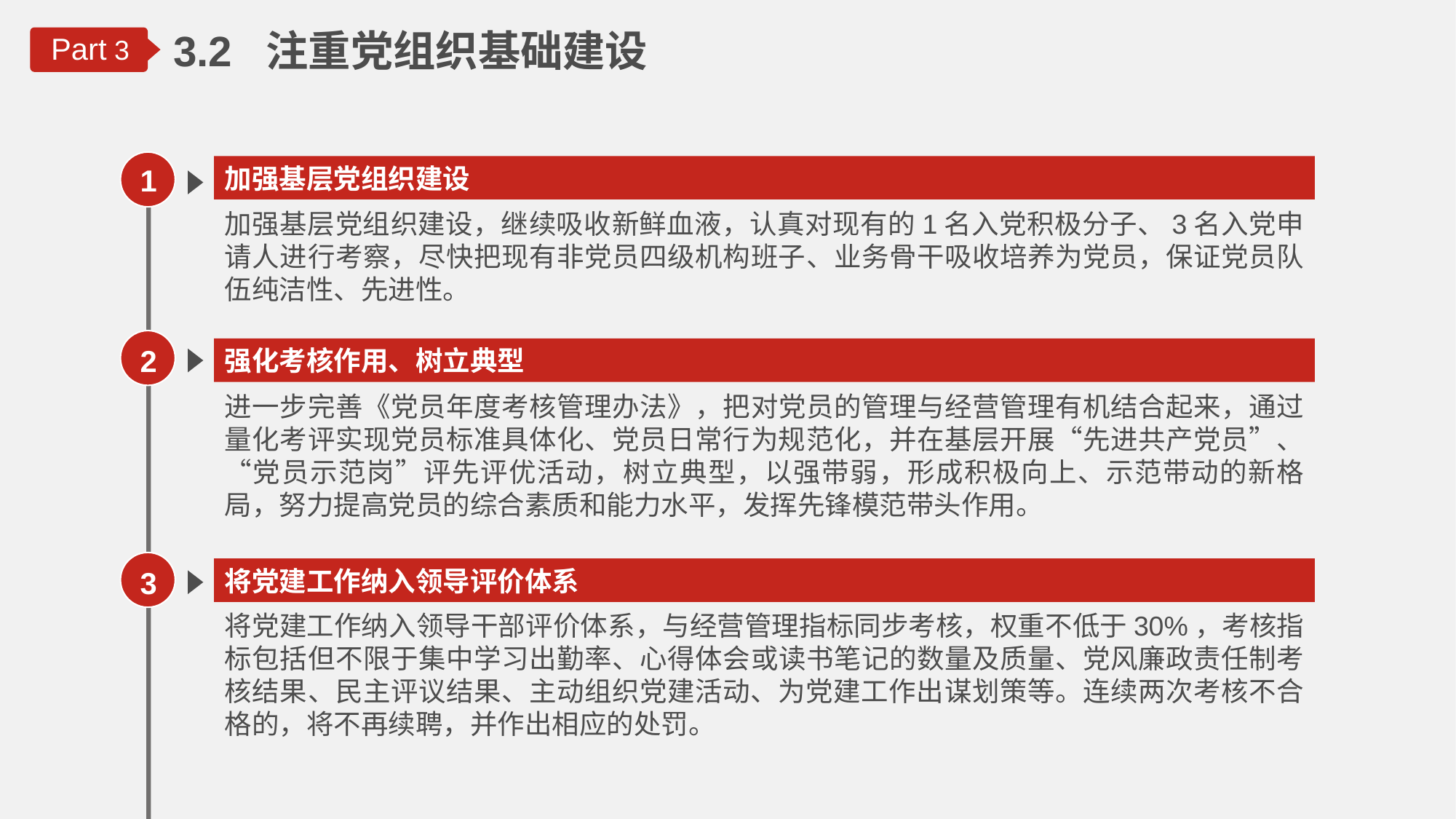

3.2  注重党组织基础建设
Part 3

1
加强基层党组织建设

加强基层党组织建设，继续吸收新鲜血液，认真对现有的1名入党积极分子、3名入党申请人进行考察，尽快把现有非党员四级机构班子、业务骨干吸收培养为党员，保证党员队伍纯洁性、先进性。

2
强化考核作用、树立典型

进一步完善《党员年度考核管理办法》，把对党员的管理与经营管理有机结合起来，通过量化考评实现党员标准具体化、党员日常行为规范化，并在基层开展“先进共产党员”、“党员示范岗”评先评优活动，树立典型，以强带弱，形成积极向上、示范带动的新格局，努力提高党员的综合素质和能力水平，发挥先锋模范带头作用。

3
将党建工作纳入领导评价体系

将党建工作纳入领导干部评价体系，与经营管理指标同步考核，权重不低于30%，考核指标包括但不限于集中学习出勤率、心得体会或读书笔记的数量及质量、党风廉政责任制考核结果、民主评议结果、主动组织党建活动、为党建工作出谋划策等。连续两次考核不合格的，将不再续聘，并作出相应的处罚。